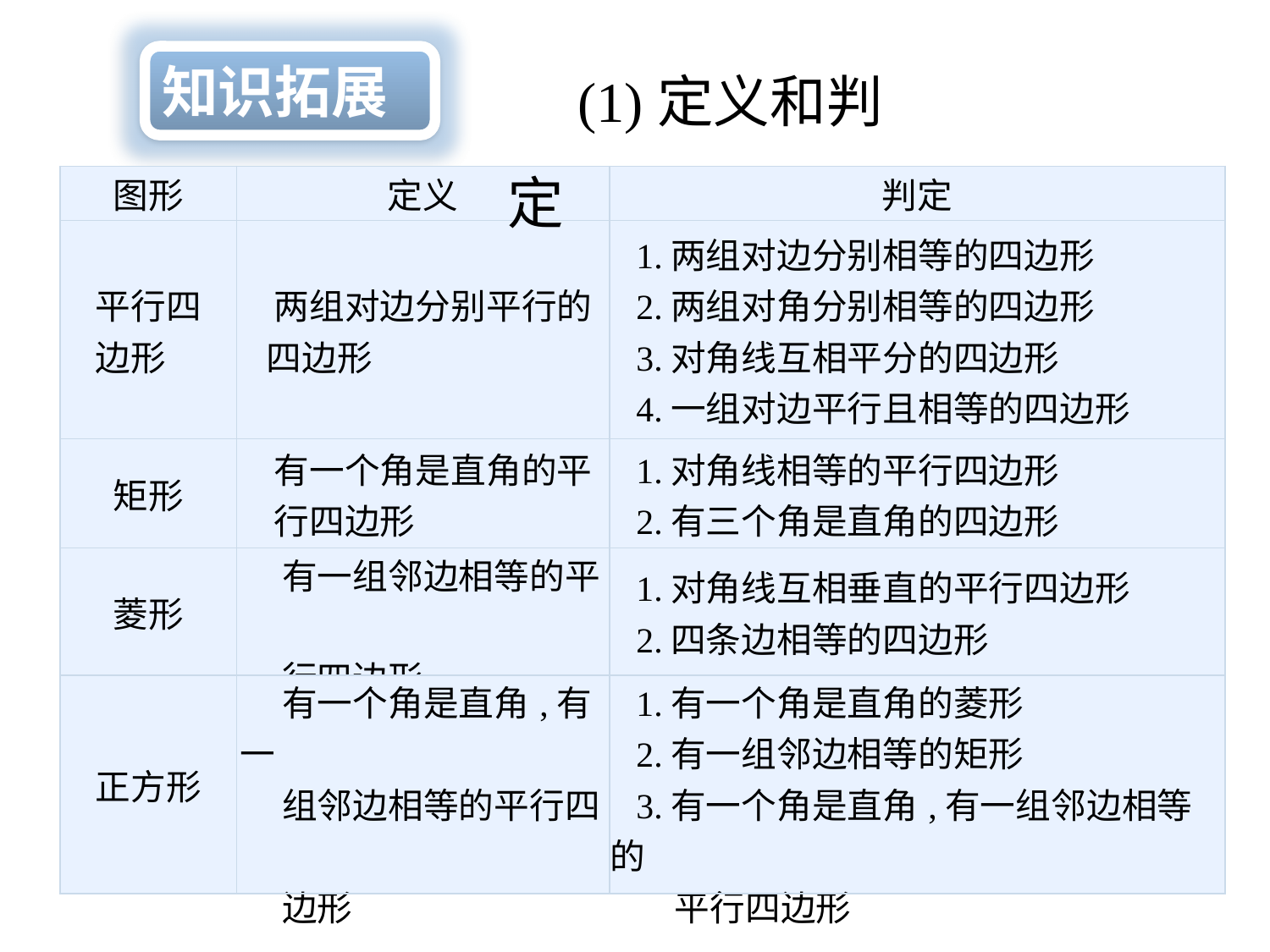

(1)定义和判定
知识拓展
| 图形 | 定义 | 判定 |
| --- | --- | --- |
| 平行四 边形 | 两组对边分别平行的 四边形 | 1.两组对边分别相等的四边形 2.两组对角分别相等的四边形 3.对角线互相平分的四边形 4.一组对边平行且相等的四边形 |
| 矩形 | 有一个角是直角的平 行四边形 | 1.对角线相等的平行四边形 2.有三个角是直角的四边形 |
| 菱形 | 有一组邻边相等的平 行四边形 | 1.对角线互相垂直的平行四边形 2.四条边相等的四边形 |
| 正方形 | 有一个角是直角,有一 组邻边相等的平行四 边形 | 1.有一个角是直角的菱形 2.有一组邻边相等的矩形 3.有一个角是直角,有一组邻边相等的 平行四边形 |